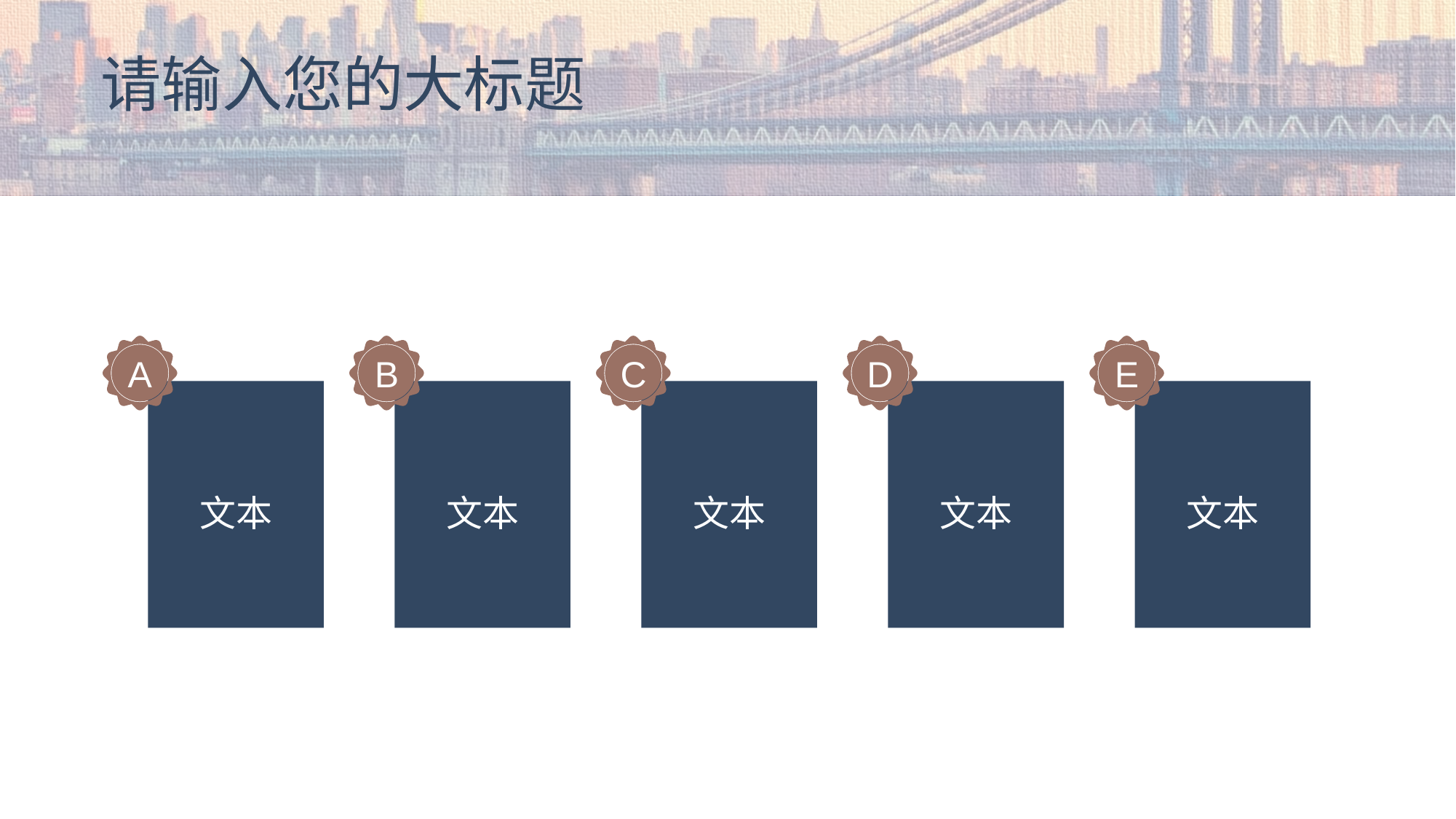

# 请输入您的大标题
A
文本
B
文本
C
文本
D
文本
E
文本